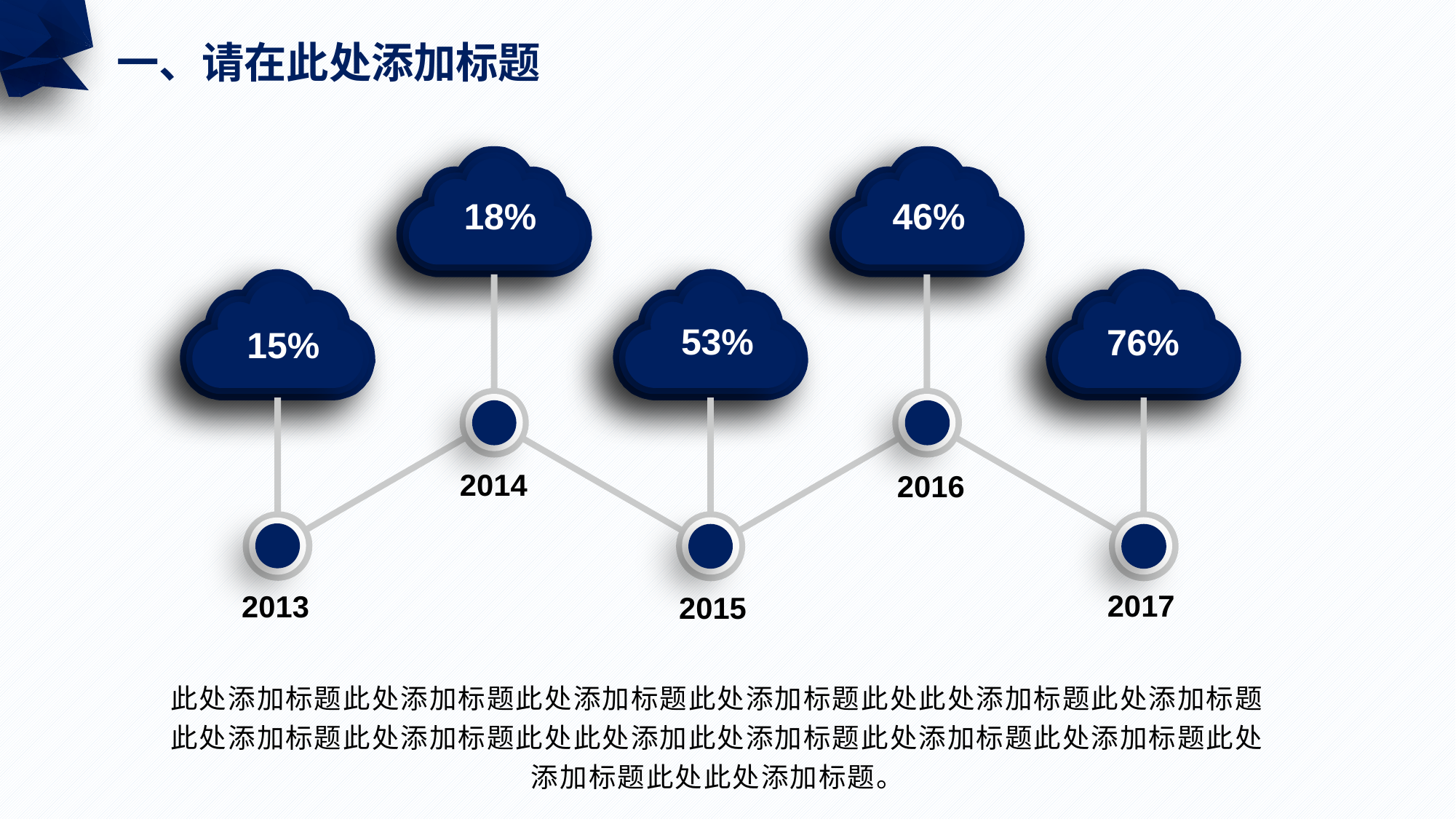

一、请在此处添加标题

18%

46%

15%

53%

76%

2014
2016
2017
2013
2015
此处添加标题此处添加标题此处添加标题此处添加标题此处此处添加标题此处添加标题此处添加标题此处添加标题此处此处添加此处添加标题此处添加标题此处添加标题此处添加标题此处此处添加标题。